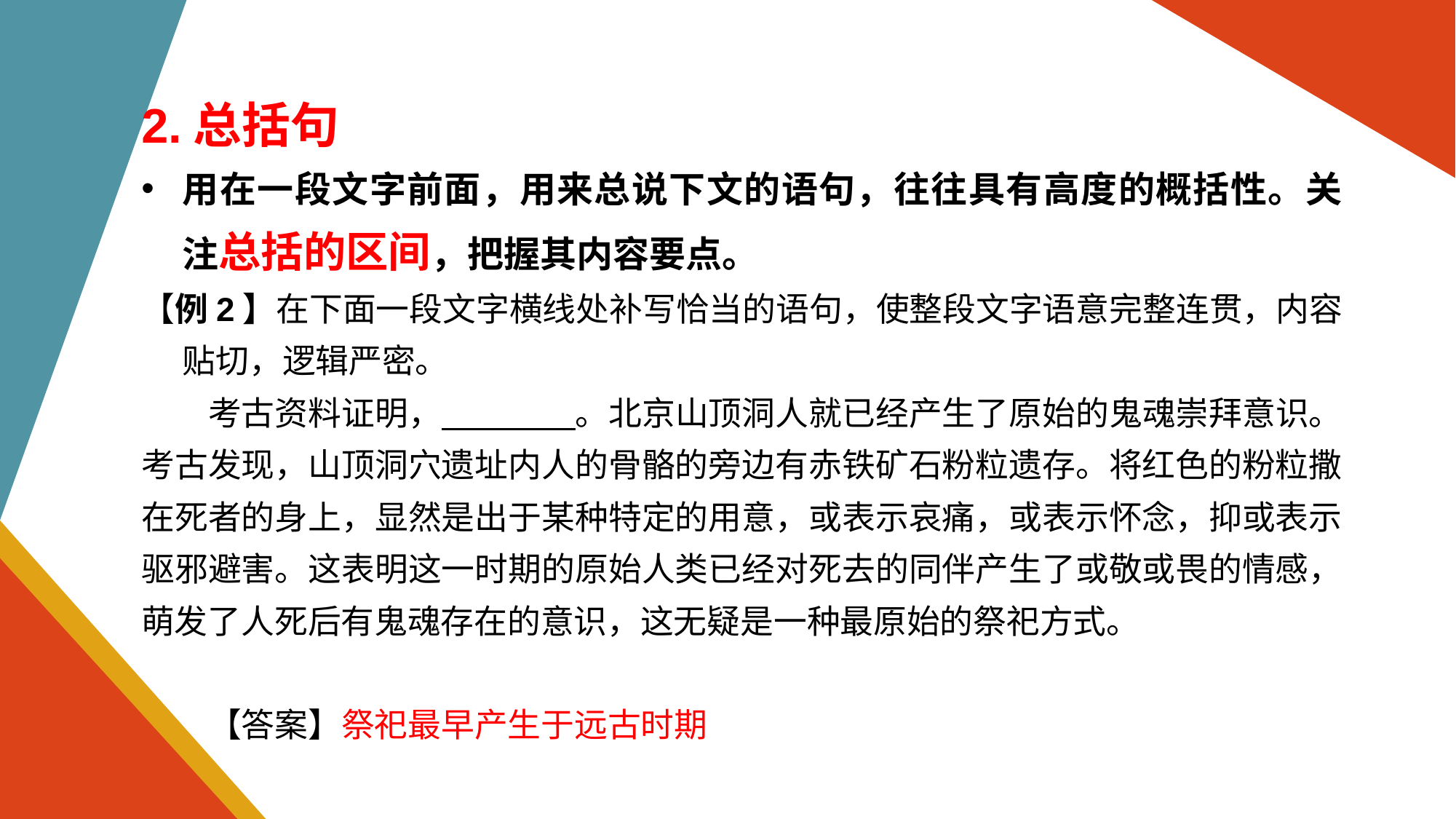

2.总括句
用在一段文字前面，用来总说下文的语句，往往具有高度的概括性。关注总括的区间，把握其内容要点。
【例2】在下面一段文字横线处补写恰当的语句，使整段文字语意完整连贯，内容贴切，逻辑严密。
考古资料证明，　　　　。北京山顶洞人就已经产生了原始的鬼魂崇拜意识。考古发现，山顶洞穴遗址内人的骨骼的旁边有赤铁矿石粉粒遗存。将红色的粉粒撒在死者的身上，显然是出于某种特定的用意，或表示哀痛，或表示怀念，抑或表示驱邪避害。这表明这一时期的原始人类已经对死去的同伴产生了或敬或畏的情感，萌发了人死后有鬼魂存在的意识，这无疑是一种最原始的祭祀方式。

【答案】祭祀最早产生于远古时期